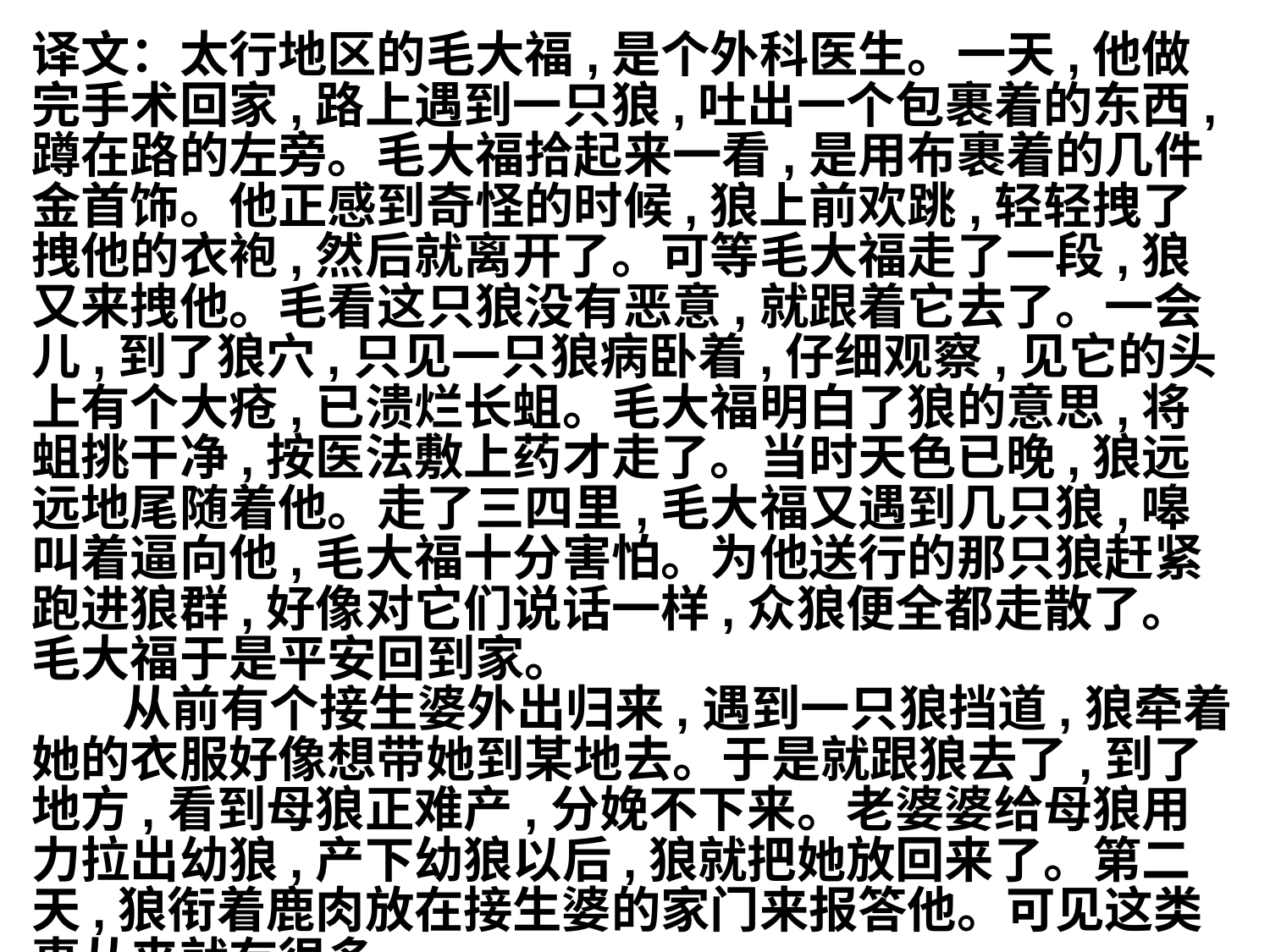

译文：太行地区的毛大福,是个外科医生。一天,他做完手术回家,路上遇到一只狼,吐出一个包裹着的东西,蹲在路的左旁。毛大福拾起来一看,是用布裹着的几件金首饰。他正感到奇怪的时候,狼上前欢跳,轻轻拽了拽他的衣袍,然后就离开了。可等毛大福走了一段,狼又来拽他。毛看这只狼没有恶意,就跟着它去了。一会儿,到了狼穴,只见一只狼病卧着,仔细观察,见它的头上有个大疮,已溃烂长蛆。毛大福明白了狼的意思,将蛆挑干净,按医法敷上药才走了。当时天色已晚,狼远远地尾随着他。走了三四里,毛大福又遇到几只狼,嗥叫着逼向他,毛大福十分害怕。为他送行的那只狼赶紧跑进狼群,好像对它们说话一样,众狼便全都走散了。毛大福于是平安回到家。
       从前有个接生婆外出归来,遇到一只狼挡道,狼牵着她的衣服好像想带她到某地去。于是就跟狼去了,到了地方,看到母狼正难产,分娩不下来。老婆婆给母狼用力拉出幼狼,产下幼狼以后,狼就把她放回来了。第二天,狼衔着鹿肉放在接生婆的家门来报答他。可见这类事从来就有很多。